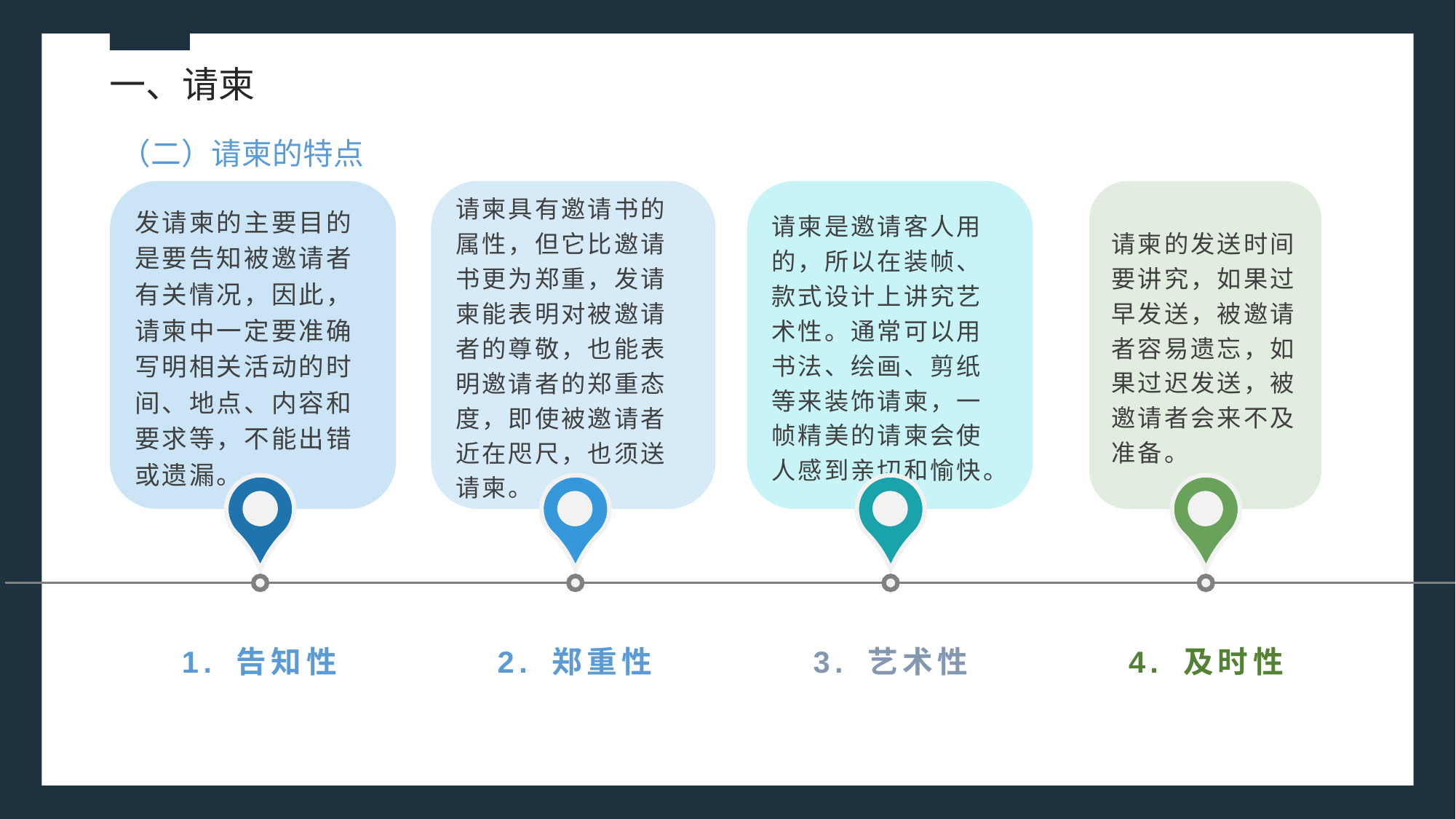

一、请柬
（二）请柬的特点
请柬的发送时间要讲究，如果过早发送，被邀请者容易遗忘，如果过迟发送，被邀请者会来不及准备。
发请柬的主要目的是要告知被邀请者有关情况，因此，请柬中一定要准确写明相关活动的时间、地点、内容和要求等，不能出错或遗漏。
请柬具有邀请书的属性，但它比邀请书更为郑重，发请柬能表明对被邀请者的尊敬，也能表明邀请者的郑重态度，即使被邀请者近在咫尺，也须送请柬。
请柬是邀请客人用的，所以在装帧、款式设计上讲究艺术性。通常可以用书法、绘画、剪纸等来装饰请柬，一帧精美的请柬会使人感到亲切和愉快。

1. 告知性
2. 郑重性
3. 艺术性
4. 及时性